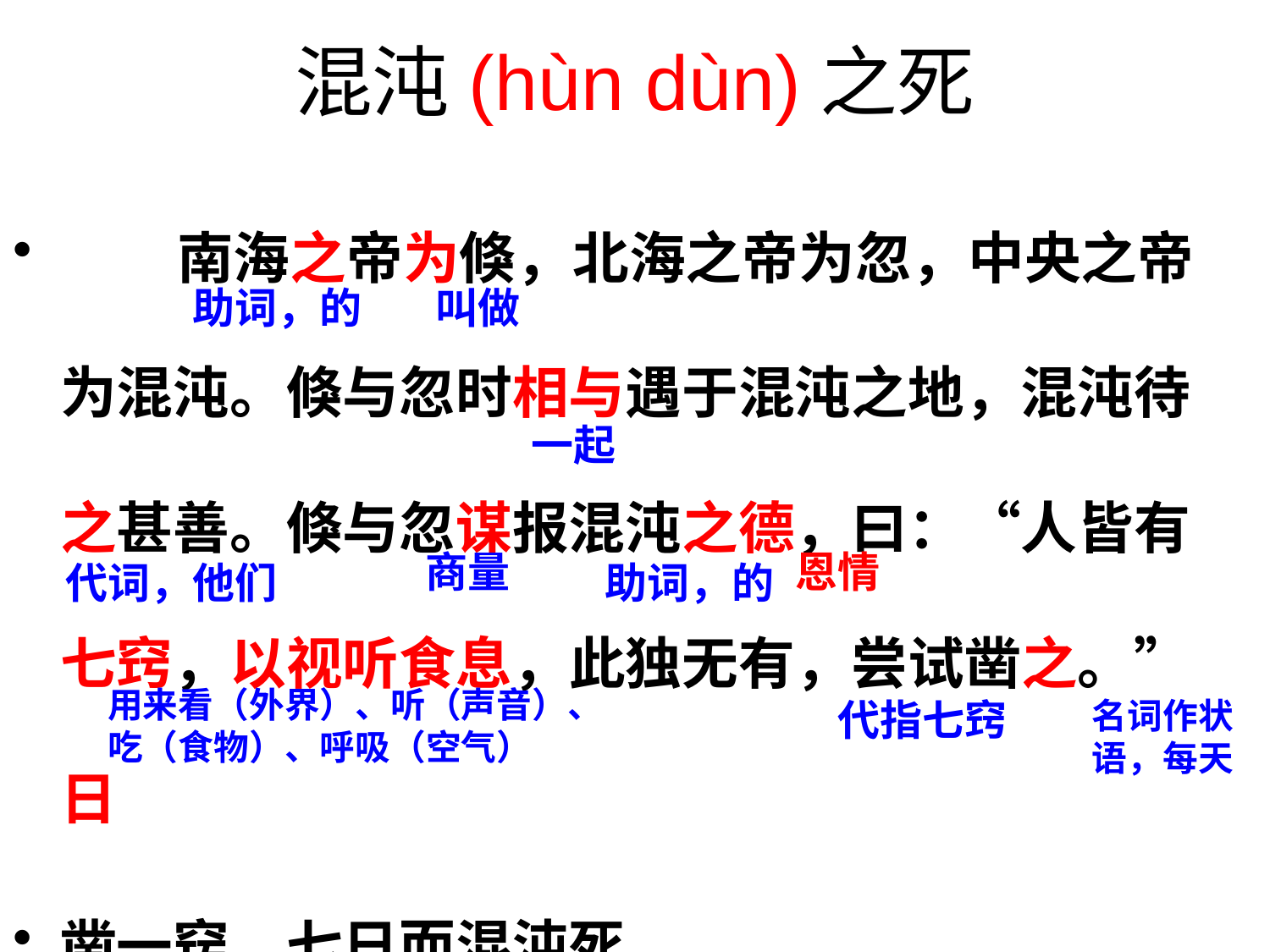

# 混沌(hùn dùn)之死
        南海之帝为倏，北海之帝为忽，中央之帝为混沌。倏与忽时相与遇于混沌之地，混沌待之甚善。倏与忽谋报混沌之德，曰：“人皆有七窍，以视听食息，此独无有，尝试凿之。” 日
凿一窍，七日而混沌死。
助词，的
叫做
一起
商量
恩情
代词，他们
助词，的
用来看（外界）、听（声音）、吃（食物）、呼吸（空气）
代指七窍
名词作状语，每天